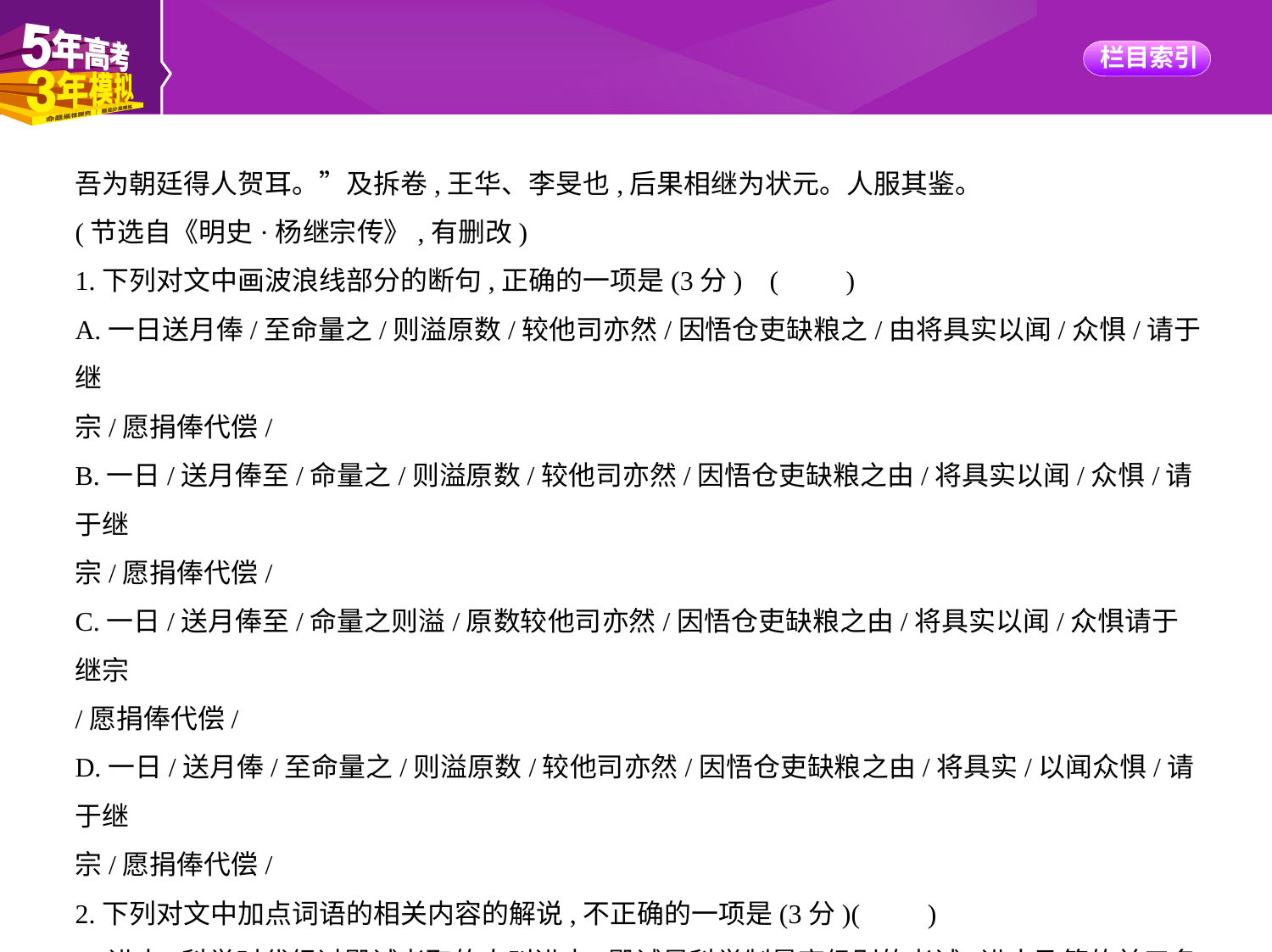

吾为朝廷得人贺耳。”及拆卷,王华、李旻也,后果相继为状元。人服其鉴。
(节选自《明史·杨继宗传》,有删改)
1.下列对文中画波浪线部分的断句,正确的一项是(3分) (　　)
A.一日送月俸/至命量之/则溢原数/较他司亦然/因悟仓吏缺粮之/由将具实以闻/众惧/请于继
宗/愿捐俸代偿/
B.一日/送月俸至/命量之/则溢原数/较他司亦然/因悟仓吏缺粮之由/将具实以闻/众惧/请于继
宗/愿捐俸代偿/
C.一日/送月俸至/命量之则溢/原数较他司亦然/因悟仓吏缺粮之由/将具实以闻/众惧请于继宗
/愿捐俸代偿/
D.一日/送月俸/至命量之/则溢原数/较他司亦然/因悟仓吏缺粮之由/将具实/以闻众惧/请于继
宗/愿捐俸代偿/
2.下列对文中加点词语的相关内容的解说,不正确的一项是(3分)(　　)
A.进士,科举时代经过殿试考取的人叫进士,殿试是科举制最高级别的考试,进士及第的前三名
分别叫状元、榜眼、探花。